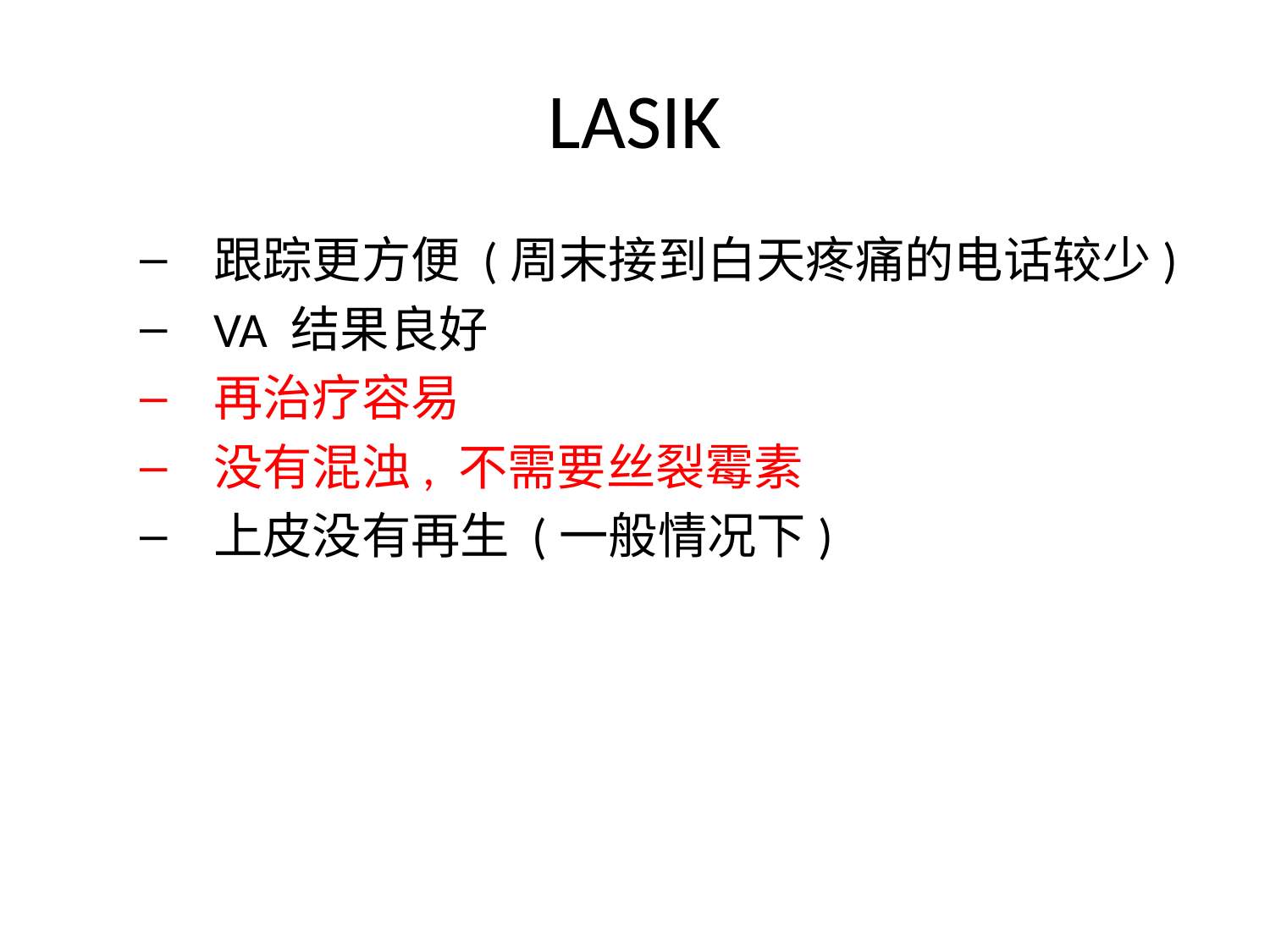

# LASIK
跟踪更方便 (周末接到白天疼痛的电话较少)
VA 结果良好
再治疗容易
没有混浊, 不需要丝裂霉素
上皮没有再生 (一般情况下)